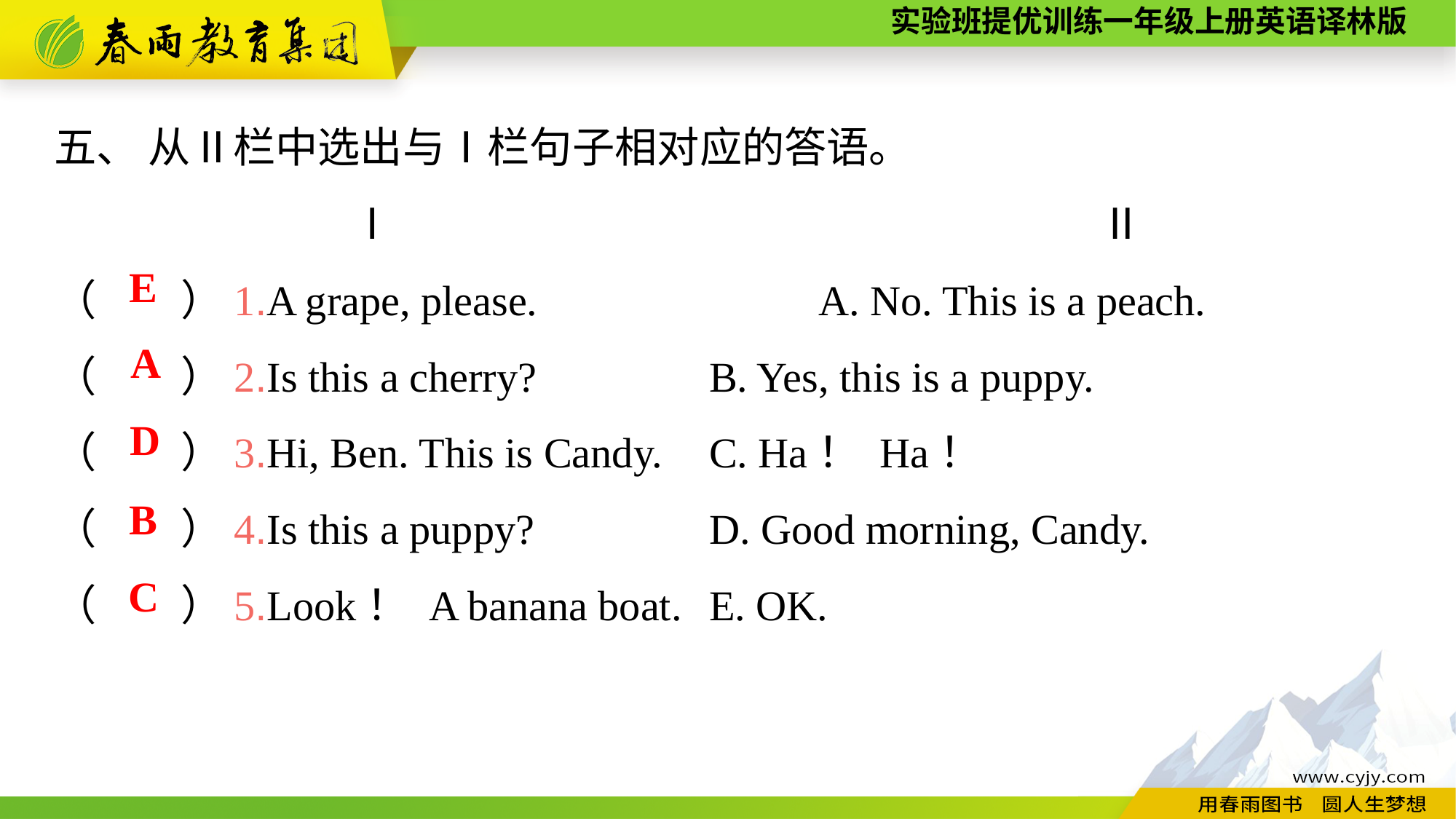

五、 从Ⅱ栏中选出与Ⅰ栏句子相对应的答语。
　　　　　　　Ⅰ　　　　　　　　　　　　　　            Ⅱ
（　　）1.A grape, please.　　　　　　	A. No. This is a peach.
（　　）2.Is this a cherry?		B. Yes, this is a puppy.
（　　）3.Hi, Ben. This is Candy.	C. Ha！ Ha！
（　　）4.Is this a puppy?		D. Good morning, Candy.
（　　）5.Look！ A banana boat.	E. OK.
E
A
D
B
C